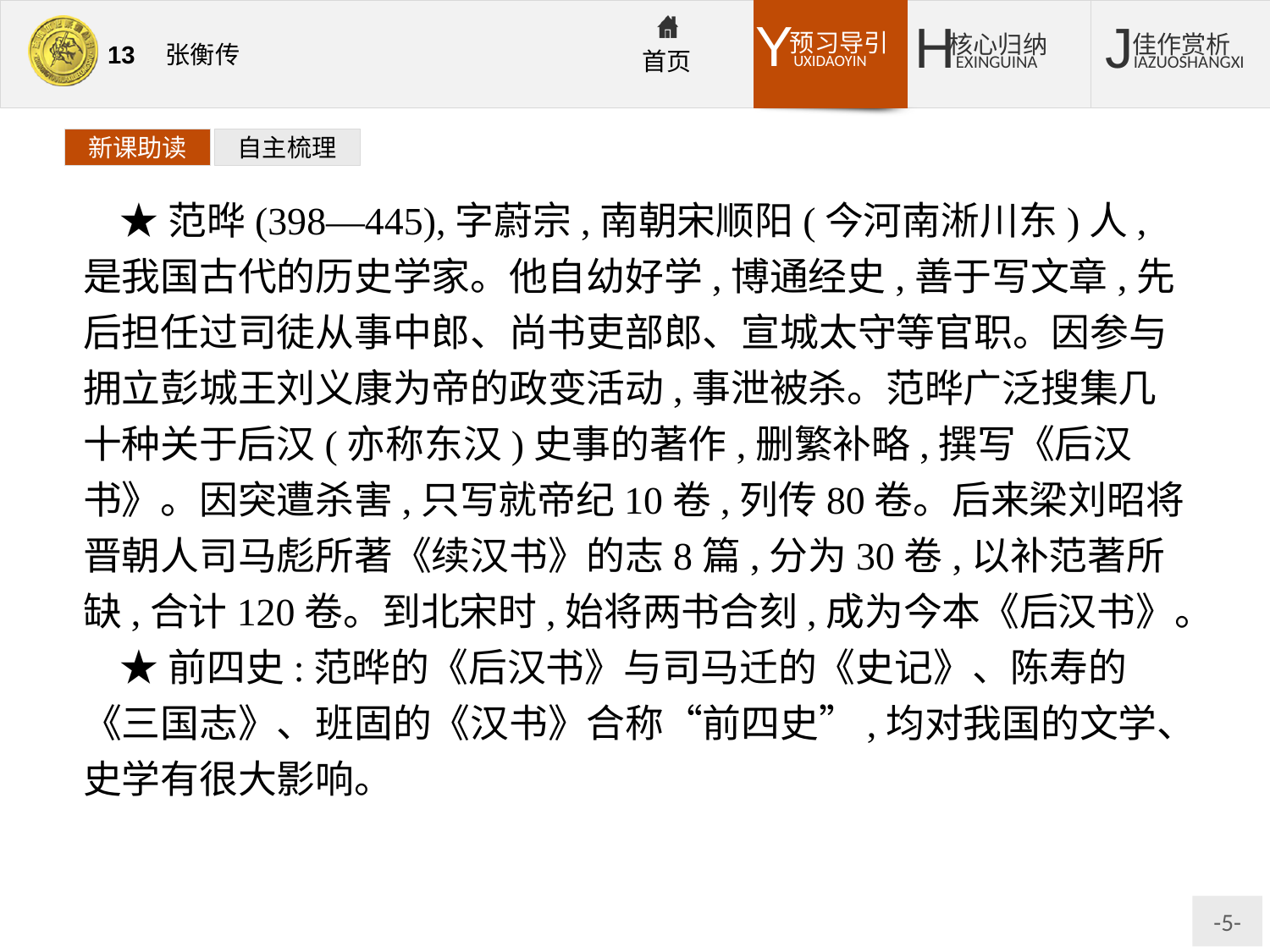

新课助读
自主梳理
★范晔(398—445),字蔚宗,南朝宋顺阳(今河南淅川东)人,是我国古代的历史学家。他自幼好学,博通经史,善于写文章,先后担任过司徒从事中郎、尚书吏部郎、宣城太守等官职。因参与拥立彭城王刘义康为帝的政变活动,事泄被杀。范晔广泛搜集几十种关于后汉(亦称东汉)史事的著作,删繁补略,撰写《后汉书》。因突遭杀害,只写就帝纪10卷,列传80卷。后来梁刘昭将晋朝人司马彪所著《续汉书》的志8篇,分为30卷,以补范著所缺,合计120卷。到北宋时,始将两书合刻,成为今本《后汉书》。
★前四史:范晔的《后汉书》与司马迁的《史记》、陈寿的《三国志》、班固的《汉书》合称“前四史”,均对我国的文学、史学有很大影响。